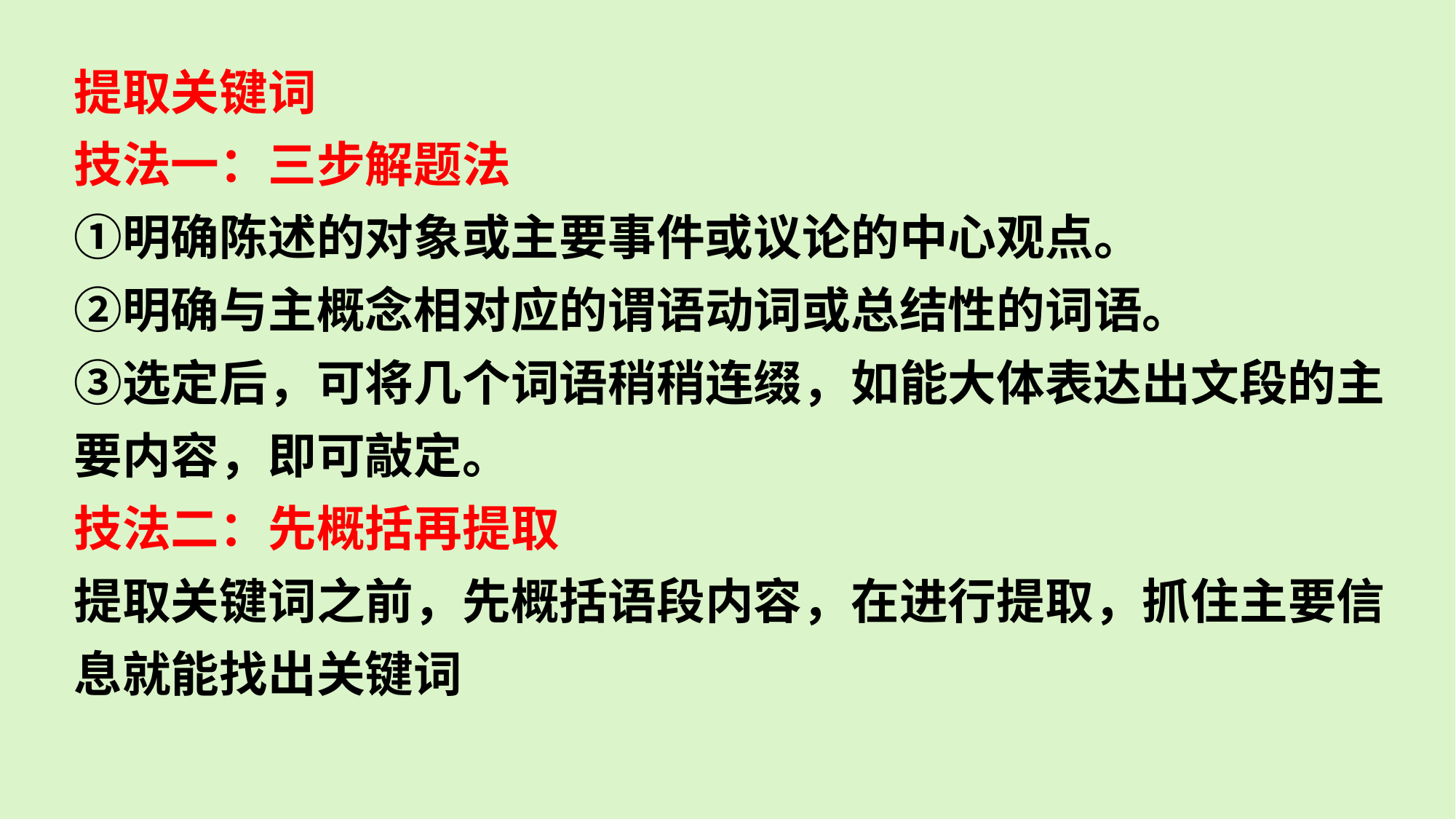

提取关键词
技法一：三步解题法
①明确陈述的对象或主要事件或议论的中心观点。
②明确与主概念相对应的谓语动词或总结性的词语。
③选定后，可将几个词语稍稍连缀，如能大体表达出文段的主要内容，即可敲定。
技法二：先概括再提取
提取关键词之前，先概括语段内容，在进行提取，抓住主要信息就能找出关键词